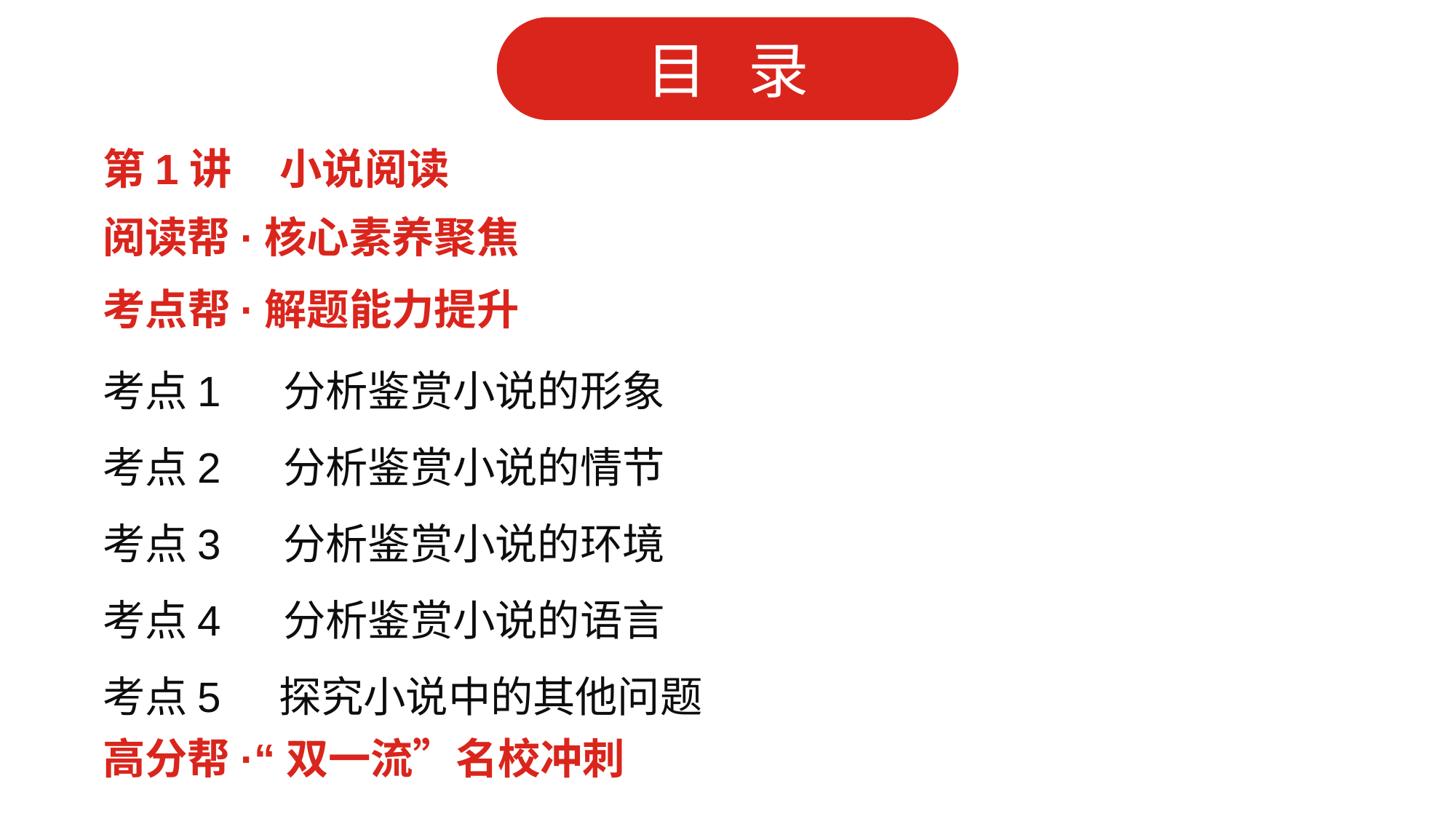

第1讲     小说阅读
阅读帮·核心素养聚焦
考点帮·解题能力提升
考点1　 分析鉴赏小说的形象
考点2　 分析鉴赏小说的情节
考点3　 分析鉴赏小说的环境
考点4　 分析鉴赏小说的语言
考点5    探究小说中的其他问题
高分帮·“双一流”名校冲刺